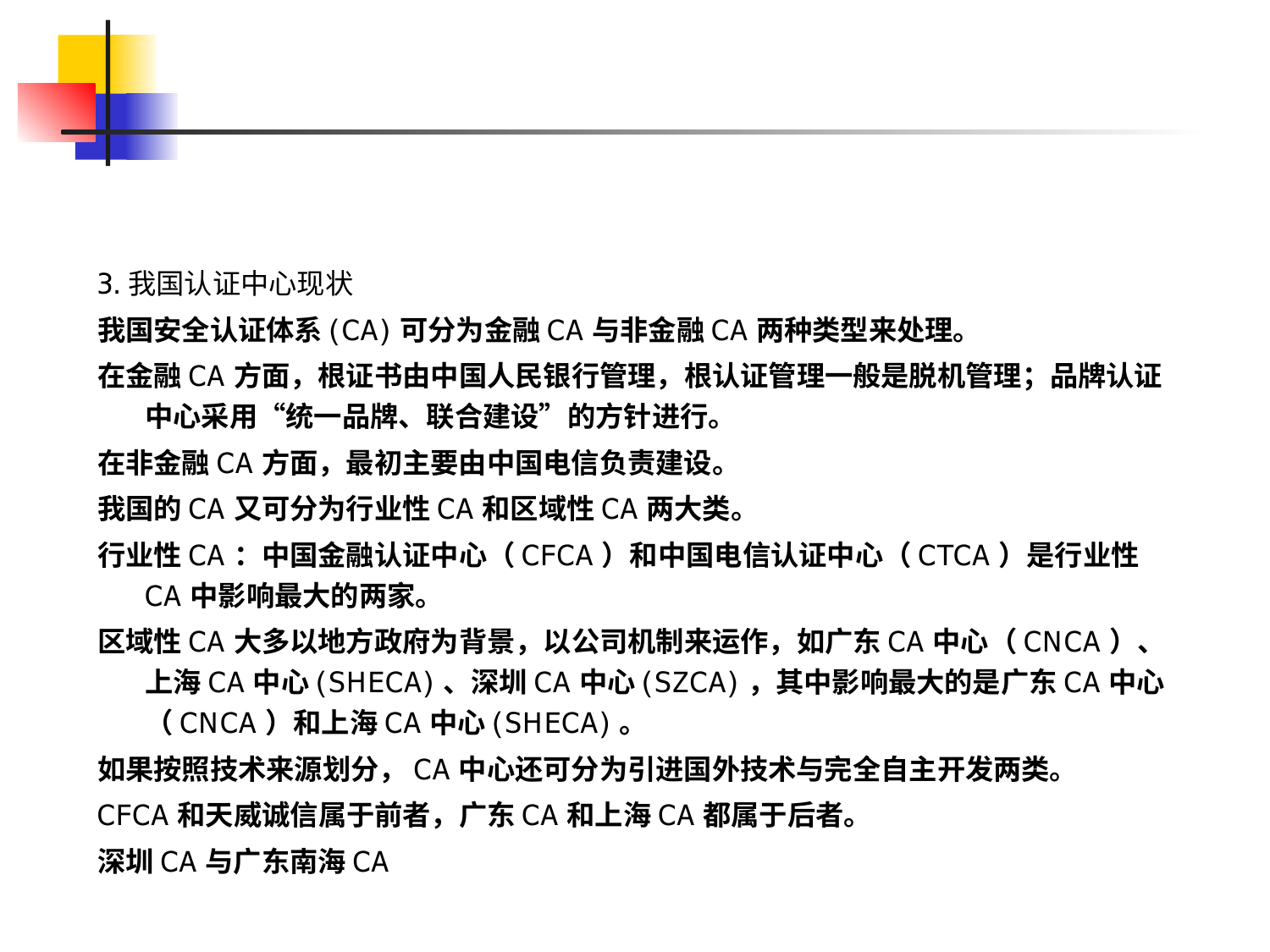

#

3.我国认证中心现状
我国安全认证体系(CA)可分为金融CA与非金融CA两种类型来处理。
在金融CA方面，根证书由中国人民银行管理，根认证管理一般是脱机管理；品牌认证中心采用“统一品牌、联合建设”的方针进行。
在非金融CA方面，最初主要由中国电信负责建设。
我国的CA又可分为行业性CA和区域性CA两大类。
行业性CA：中国金融认证中心（CFCA）和中国电信认证中心（CTCA）是行业性CA中影响最大的两家。
区域性CA大多以地方政府为背景，以公司机制来运作，如广东CA中心（CNCA）、上海CA中心(SHECA)、深圳CA中心(SZCA)，其中影响最大的是广东CA中心（CNCA）和上海CA中心(SHECA)。
如果按照技术来源划分，CA中心还可分为引进国外技术与完全自主开发两类。
CFCA和天威诚信属于前者，广东CA和上海CA都属于后者。
深圳CA与广东南海CA

59